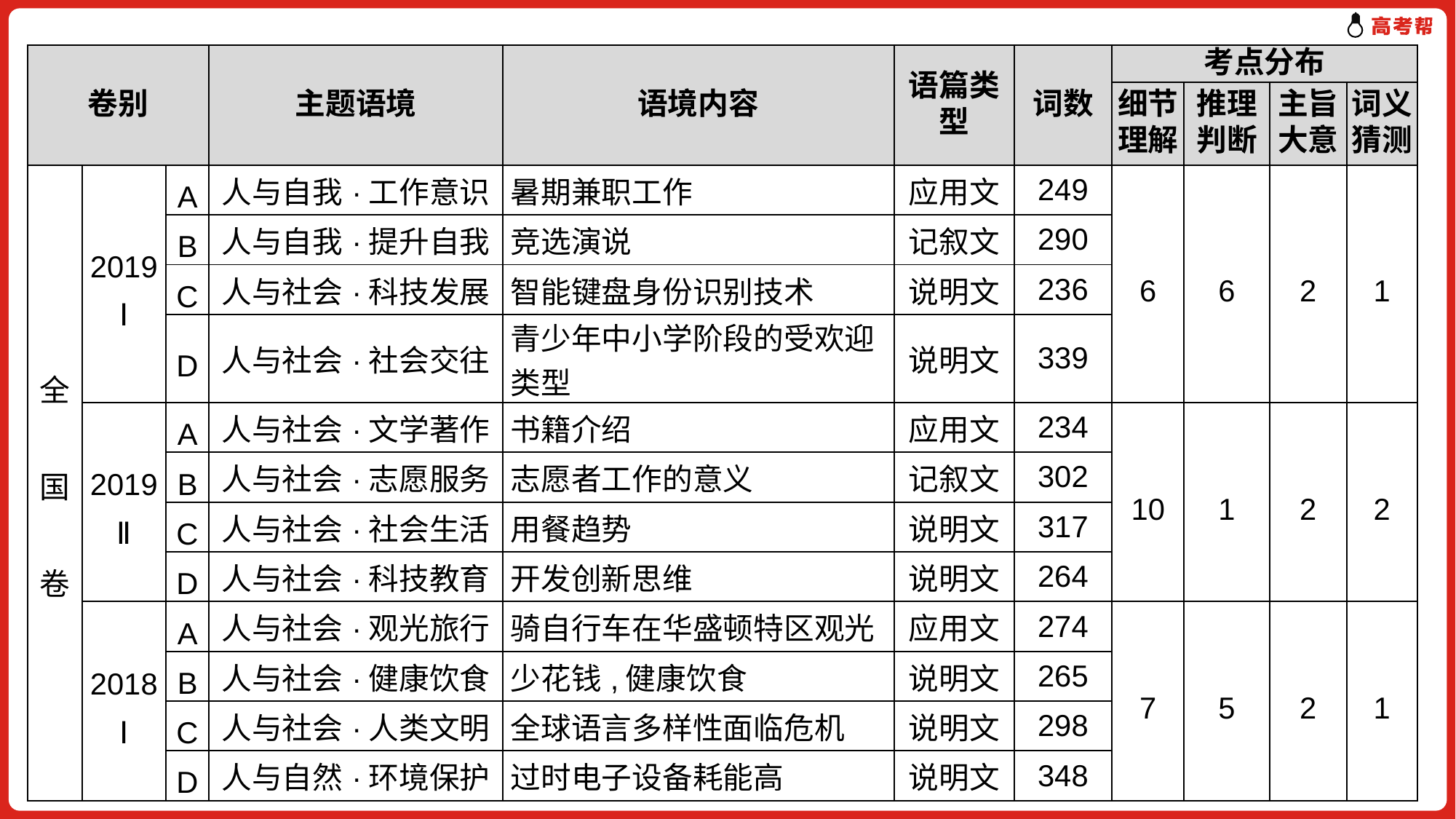

| 卷别 |  |  | 主题语境 | 语境内容 | 语篇类型 | 词数 | 考点分布 |  |  |  |
| --- | --- | --- | --- | --- | --- | --- | --- | --- | --- | --- |
|  |  |  |  |  |  |  | 细节理解 | 推理判断 | 主旨大意 | 词义猜测 |
| 全 国 卷 | 2019 Ⅰ | A | 人与自我·工作意识 | 暑期兼职工作 | 应用文 | 249 | 6 | 6 | 2 | 1 |
|  |  | B | 人与自我·提升自我 | 竞选演说 | 记叙文 | 290 |  |  |  |  |
|  |  | C | 人与社会·科技发展 | 智能键盘身份识别技术 | 说明文 | 236 |  |  |  |  |
|  |  | D | 人与社会·社会交往 | 青少年中小学阶段的受欢迎类型 | 说明文 | 339 |  |  |  |  |
|  | 2019 Ⅱ | A | 人与社会·文学著作 | 书籍介绍 | 应用文 | 234 | 10 | 1 | 2 | 2 |
|  |  | B | 人与社会·志愿服务 | 志愿者工作的意义 | 记叙文 | 302 |  |  |  |  |
|  |  | C | 人与社会·社会生活 | 用餐趋势 | 说明文 | 317 |  |  |  |  |
|  |  | D | 人与社会·科技教育 | 开发创新思维 | 说明文 | 264 |  |  |  |  |
|  | 2018 Ⅰ | A | 人与社会·观光旅行 | 骑自行车在华盛顿特区观光 | 应用文 | 274 | 7 | 5 | 2 | 1 |
|  |  | B | 人与社会·健康饮食 | 少花钱,健康饮食 | 说明文 | 265 |  |  |  |  |
|  |  | C | 人与社会·人类文明 | 全球语言多样性面临危机 | 说明文 | 298 |  |  |  |  |
|  |  | D | 人与自然·环境保护 | 过时电子设备耗能高 | 说明文 | 348 |  |  |  |  |